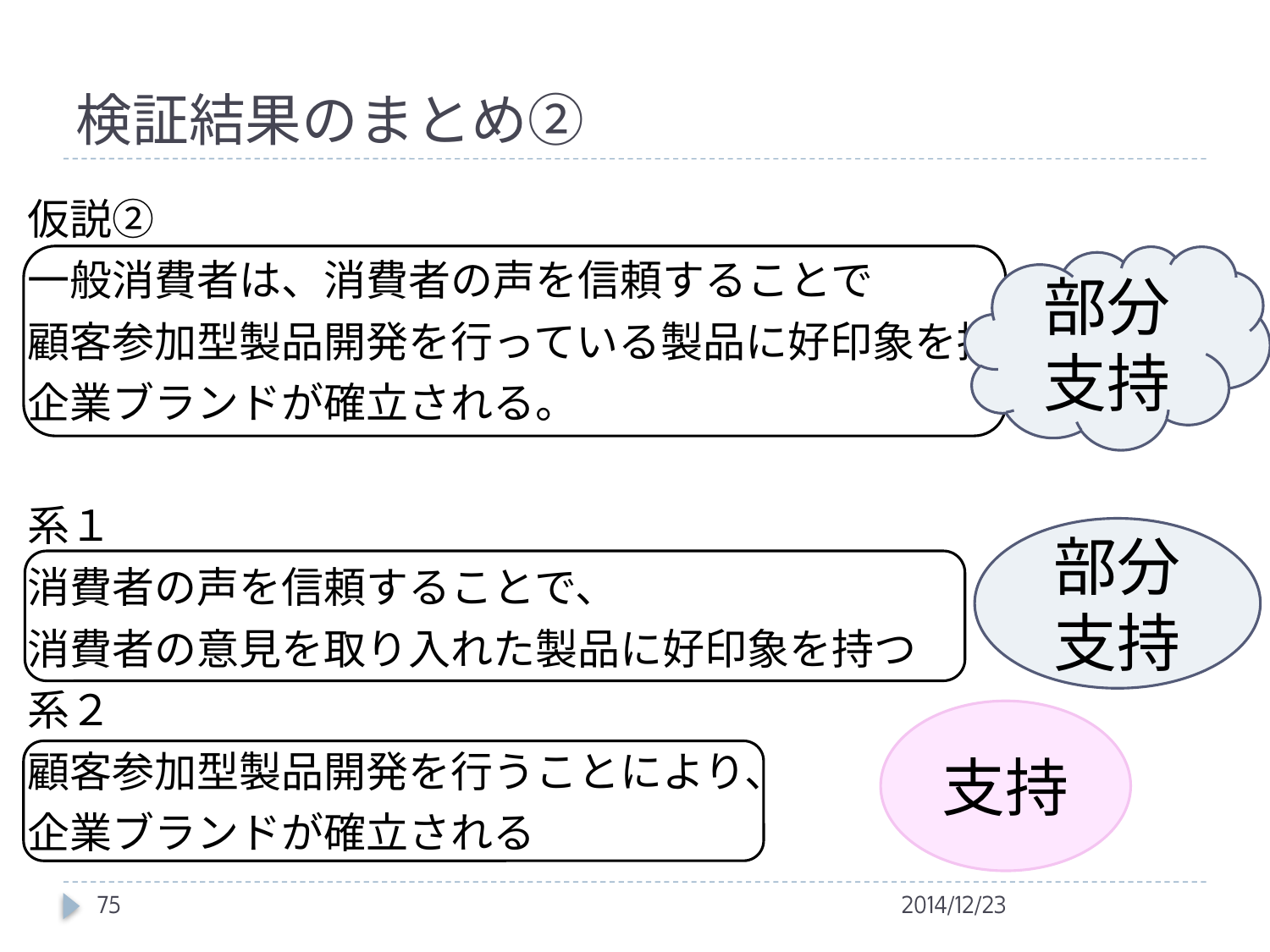

# 検証結果のまとめ②
仮説②
一般消費者は、消費者の声を信頼することで
顧客参加型製品開発を行っている製品に好印象を持ち、
企業ブランドが確立される。

系１
消費者の声を信頼することで、
消費者の意見を取り入れた製品に好印象を持つ
系２
顧客参加型製品開発を行うことにより、
企業ブランドが確立される

部分支持
部分支持

支持

75
2014/12/23